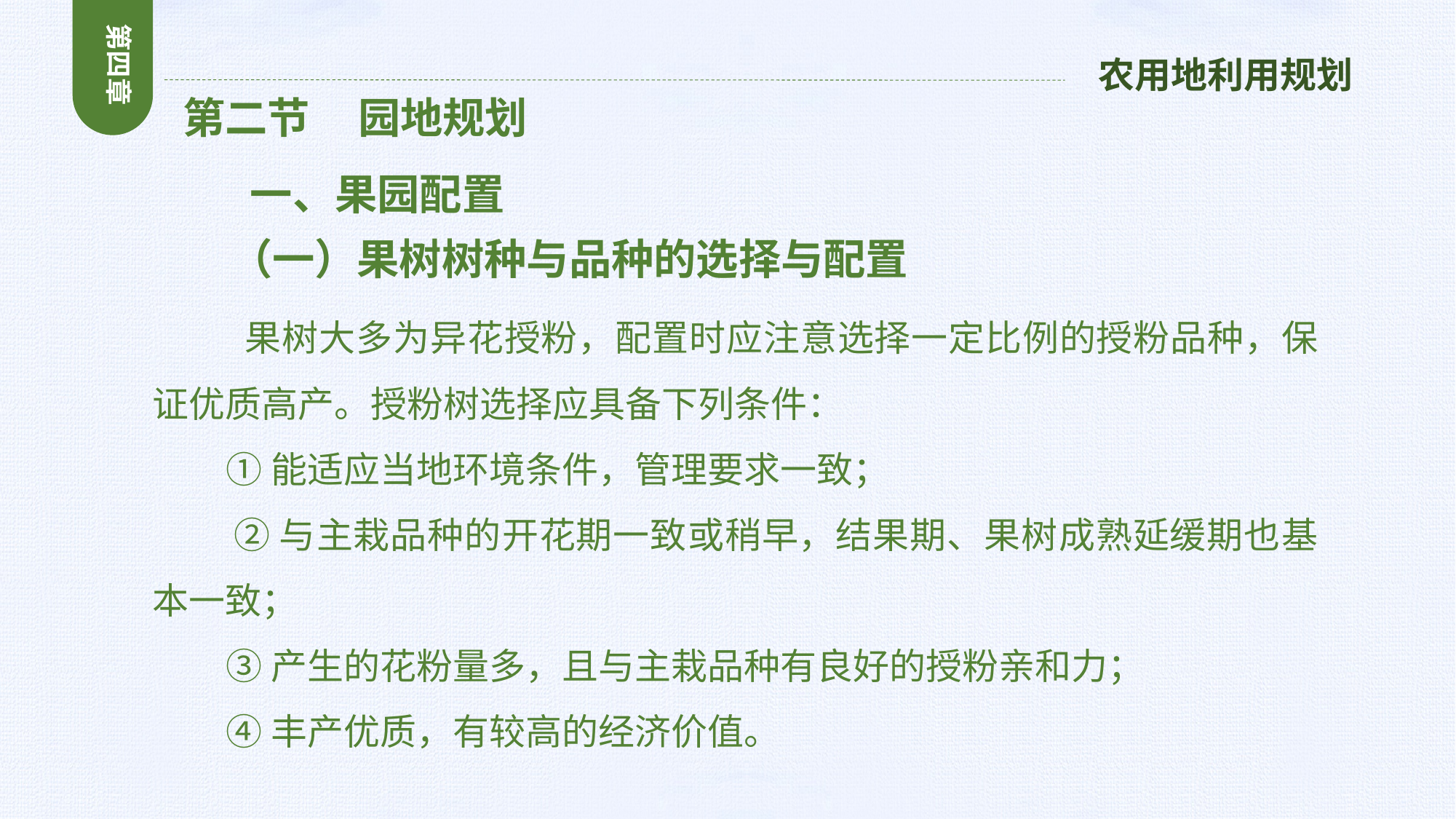

第四章
农用地利用规划
 第二节     园地规划
        一、果园配置

       （一）果树树种与品种的选择与配置
         果树大多为异花授粉，配置时应注意选择一定比例的授粉品种，保证优质高产。授粉树选择应具备下列条件：
         ①能适应当地环境条件，管理要求一致；
         ②与主栽品种的开花期一致或稍早，结果期、果树成熟延缓期也基本一致；
         ③产生的花粉量多，且与主栽品种有良好的授粉亲和力；
         ④丰产优质，有较高的经济价值。